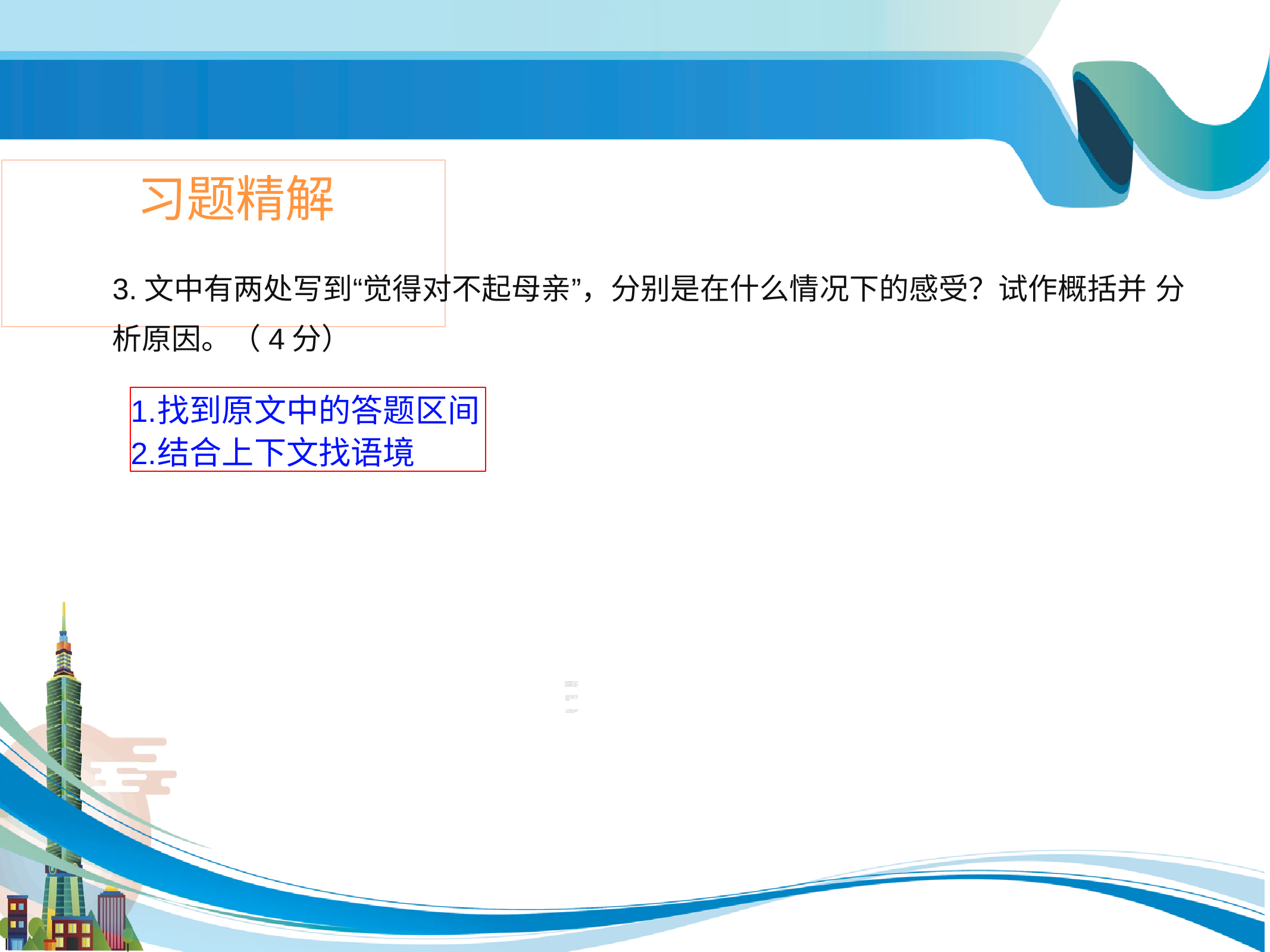

# 习题精解
3.文中有两处写到“觉得对不起母亲”，分别是在什么情况下的感受？试作概括并 分析原因。（4分）
找到原文中的答题区间
结合上下文找语境